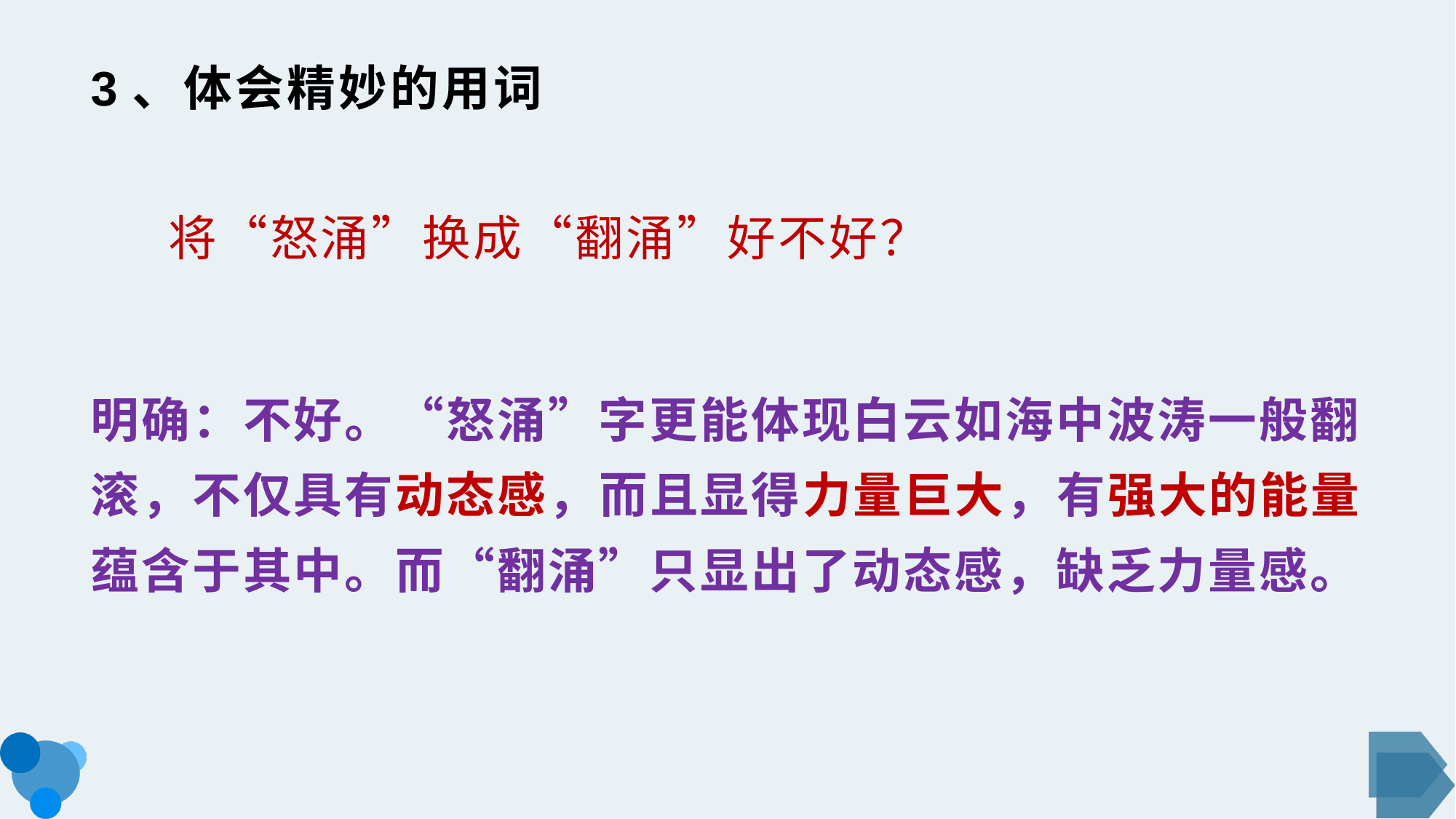

# 3、体会精妙的用词
     将“怒涌”换成“翻涌”好不好？

明确：不好。“怒涌”字更能体现白云如海中波涛一般翻滚，不仅具有动态感，而且显得力量巨大，有强大的能量蕴含于其中。而“翻涌”只显出了动态感，缺乏力量感。